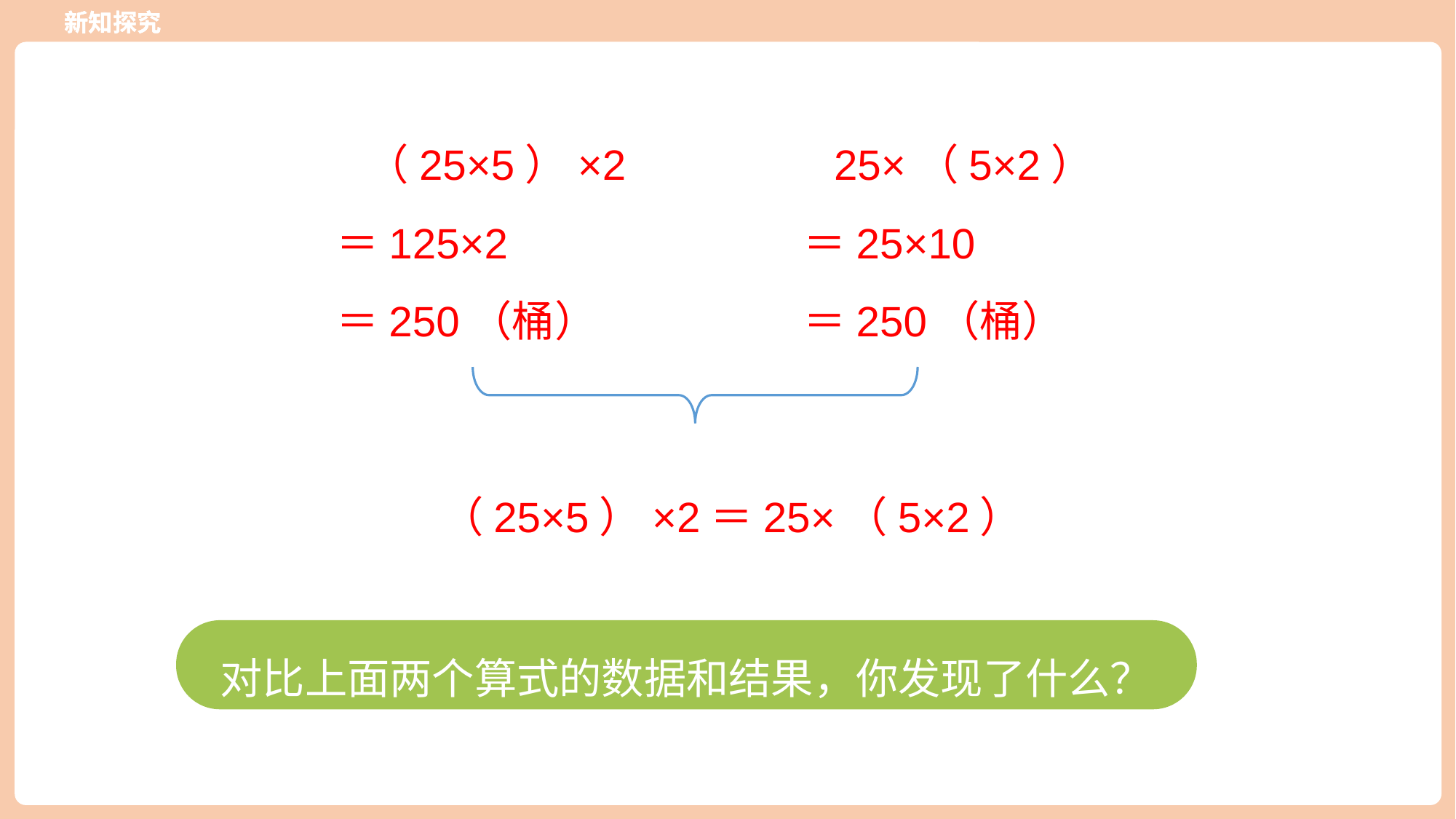

新知探究
新知探究
（25×5）×2
25×（5×2）

＝125×2
＝25×10
＝250（桶）
＝250（桶）
（25×5）×2＝25×（5×2）

对比上面两个算式的数据和结果，你发现了什么？